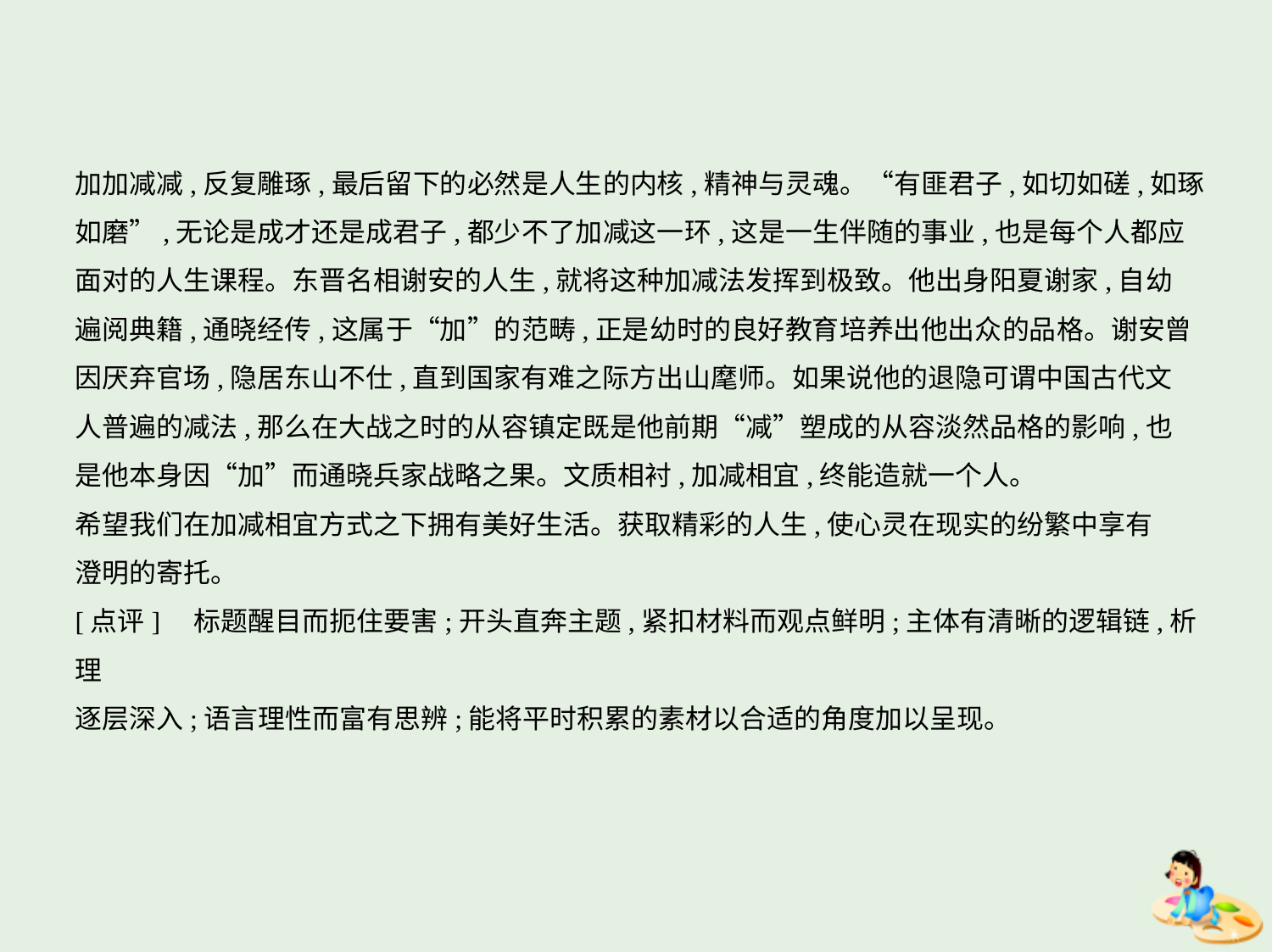

加加减减,反复雕琢,最后留下的必然是人生的内核,精神与灵魂。“有匪君子,如切如磋,如琢
如磨”,无论是成才还是成君子,都少不了加减这一环,这是一生伴随的事业,也是每个人都应
面对的人生课程。东晋名相谢安的人生,就将这种加减法发挥到极致。他出身阳夏谢家,自幼
遍阅典籍,通晓经传,这属于“加”的范畴,正是幼时的良好教育培养出他出众的品格。谢安曾
因厌弃官场,隐居东山不仕,直到国家有难之际方出山麾师。如果说他的退隐可谓中国古代文
人普遍的减法,那么在大战之时的从容镇定既是他前期“减”塑成的从容淡然品格的影响,也
是他本身因“加”而通晓兵家战略之果。文质相衬,加减相宜,终能造就一个人。
希望我们在加减相宜方式之下拥有美好生活。获取精彩的人生,使心灵在现实的纷繁中享有
澄明的寄托。
[点评]　标题醒目而扼住要害;开头直奔主题,紧扣材料而观点鲜明;主体有清晰的逻辑链,析理
逐层深入;语言理性而富有思辨;能将平时积累的素材以合适的角度加以呈现。